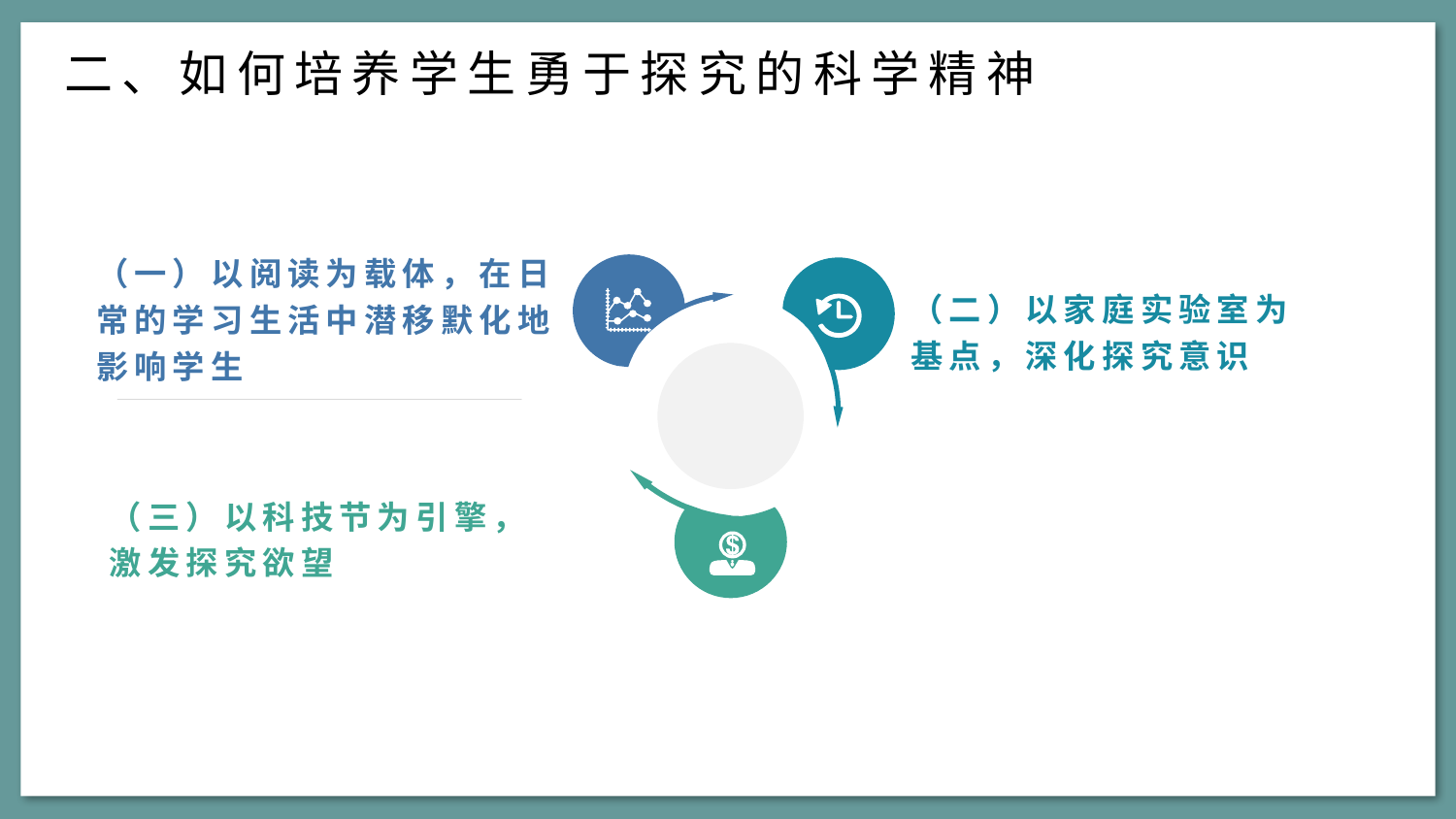

二、如何培养学生勇于探究的科学精神
（一）以阅读为载体，在日常的学习生活中潜移默化地影响学生

（二）以家庭实验室为基点，深化探究意识

（三）以科技节为引擎，激发探究欲望